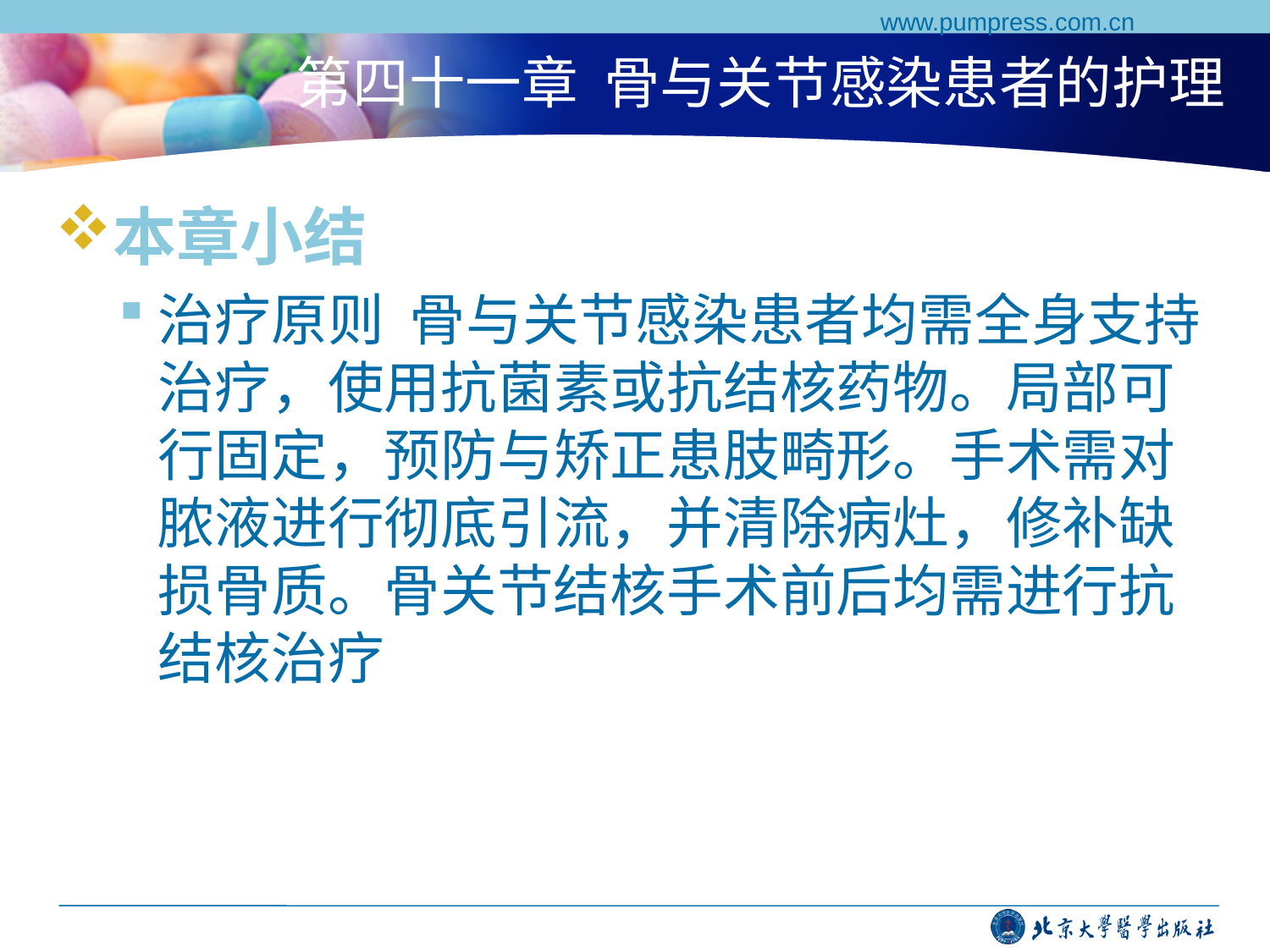

www.pumpress.com.cn
# 第四十一章  骨与关节感染患者的护理
本章小结
治疗原则  骨与关节感染患者均需全身支持治疗，使用抗菌素或抗结核药物。局部可行固定，预防与矫正患肢畸形。手术需对脓液进行彻底引流，并清除病灶，修补缺损骨质。骨关节结核手术前后均需进行抗结核治疗